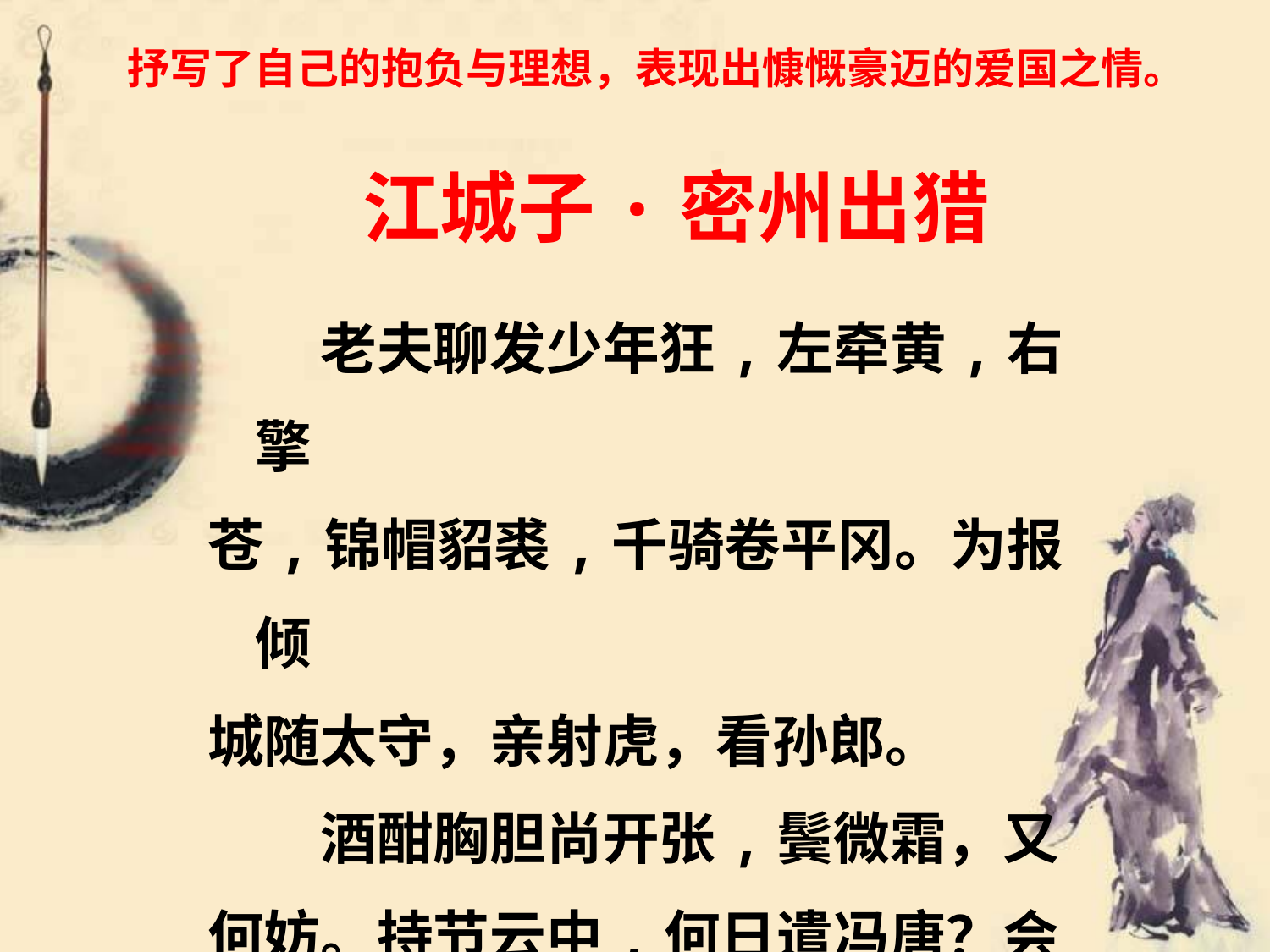

抒写了自己的抱负与理想，表现出慷慨豪迈的爱国之情。
# 江城子·密州出猎
　　老夫聊发少年狂,左牵黄,右擎
苍,锦帽貂裘,千骑卷平冈。为报倾
城随太守，亲射虎，看孙郎。
　　酒酣胸胆尚开张,鬓微霜，又
何妨。持节云中,何日遣冯唐？会
挽雕弓如满月，西北望，射天狼。